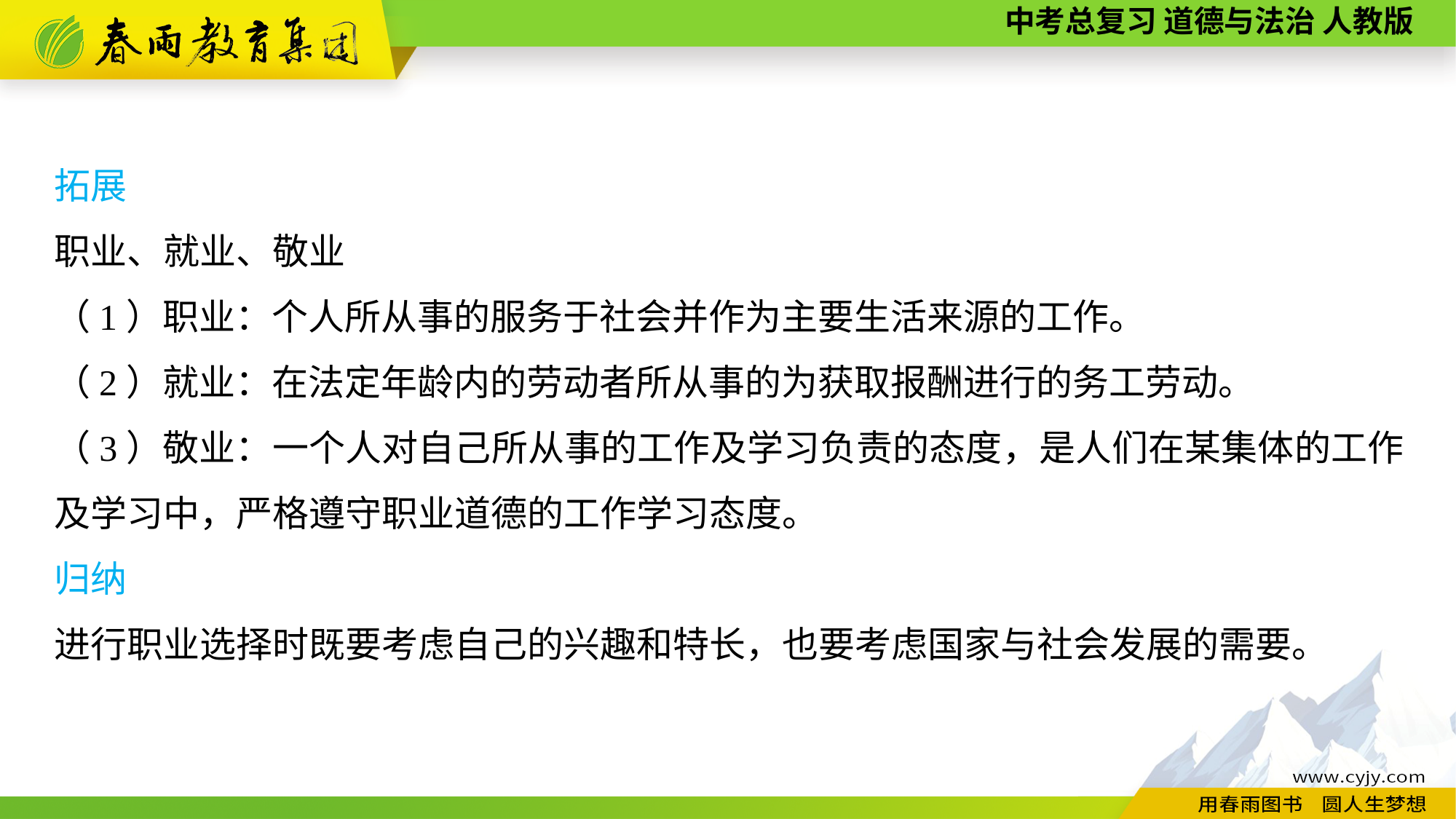

拓展
职业、就业、敬业
（1）职业：个人所从事的服务于社会并作为主要生活来源的工作。
（2）就业：在法定年龄内的劳动者所从事的为获取报酬进行的务工劳动。
（3）敬业：一个人对自己所从事的工作及学习负责的态度，是人们在某集体的工作及学习中，严格遵守职业道德的工作学习态度。
归纳
进行职业选择时既要考虑自己的兴趣和特长，也要考虑国家与社会发展的需要。